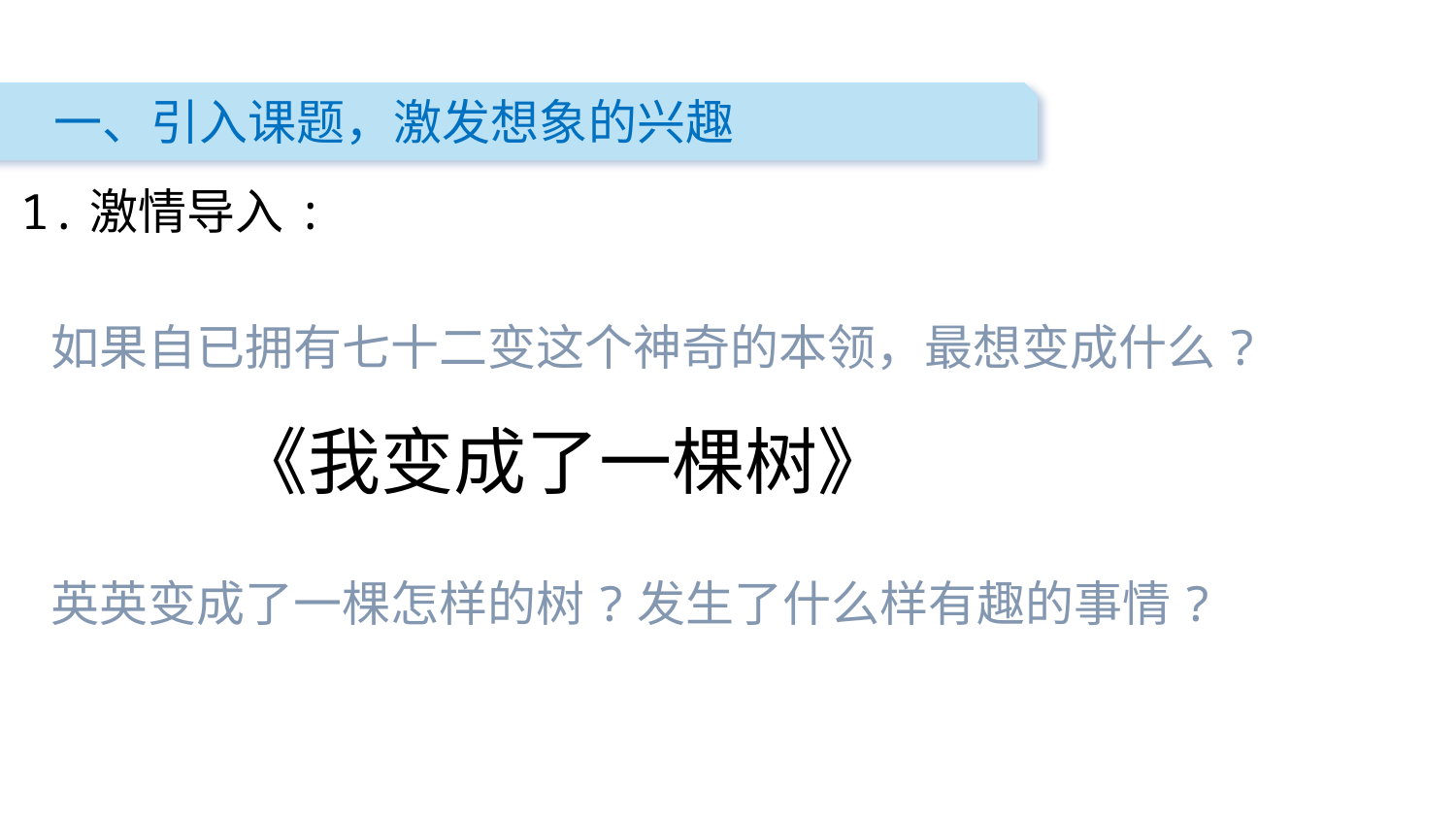

一、引入课题，激发想象的兴趣
 1.激情导入:
如果自已拥有七十二变这个神奇的本领，最想变成什么?
《我变成了一棵树》
英英变成了一棵怎样的树?发生了什么样有趣的事情?